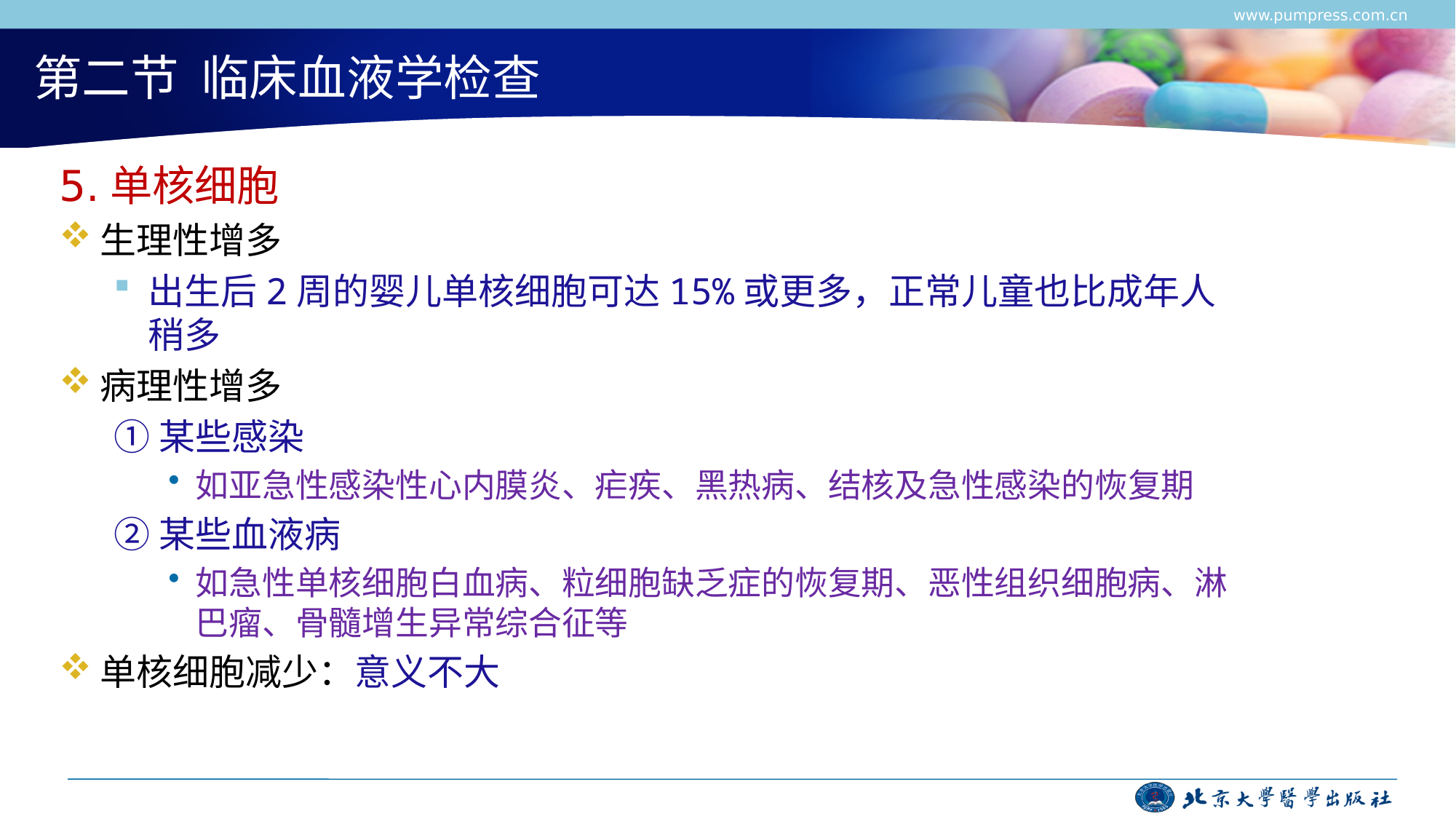

www.pumpress.com.cn
# 第二节  临床血液学检查
5.单核细胞
生理性增多
出生后2周的婴儿单核细胞可达15%或更多，正常儿童也比成年人稍多
病理性增多
①某些感染
如亚急性感染性心内膜炎、疟疾、黑热病、结核及急性感染的恢复期
②某些血液病
如急性单核细胞白血病、粒细胞缺乏症的恢复期、恶性组织细胞病、淋巴瘤、骨髓增生异常综合征等
单核细胞减少：意义不大